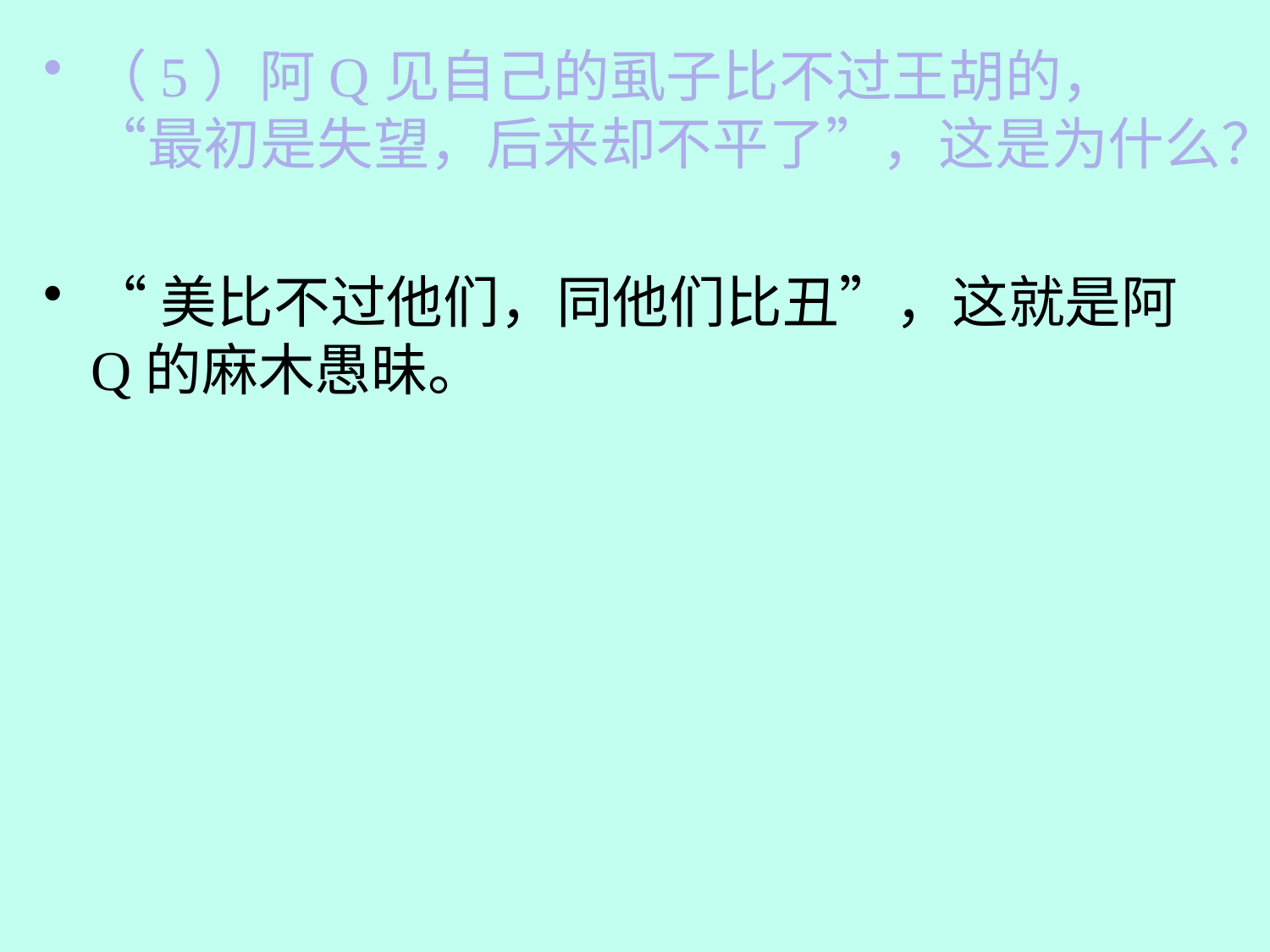

（5）阿Q见自己的虱子比不过王胡的，“最初是失望，后来却不平了”，这是为什么？

“美比不过他们，同他们比丑”，这就是阿Q的麻木愚昧。